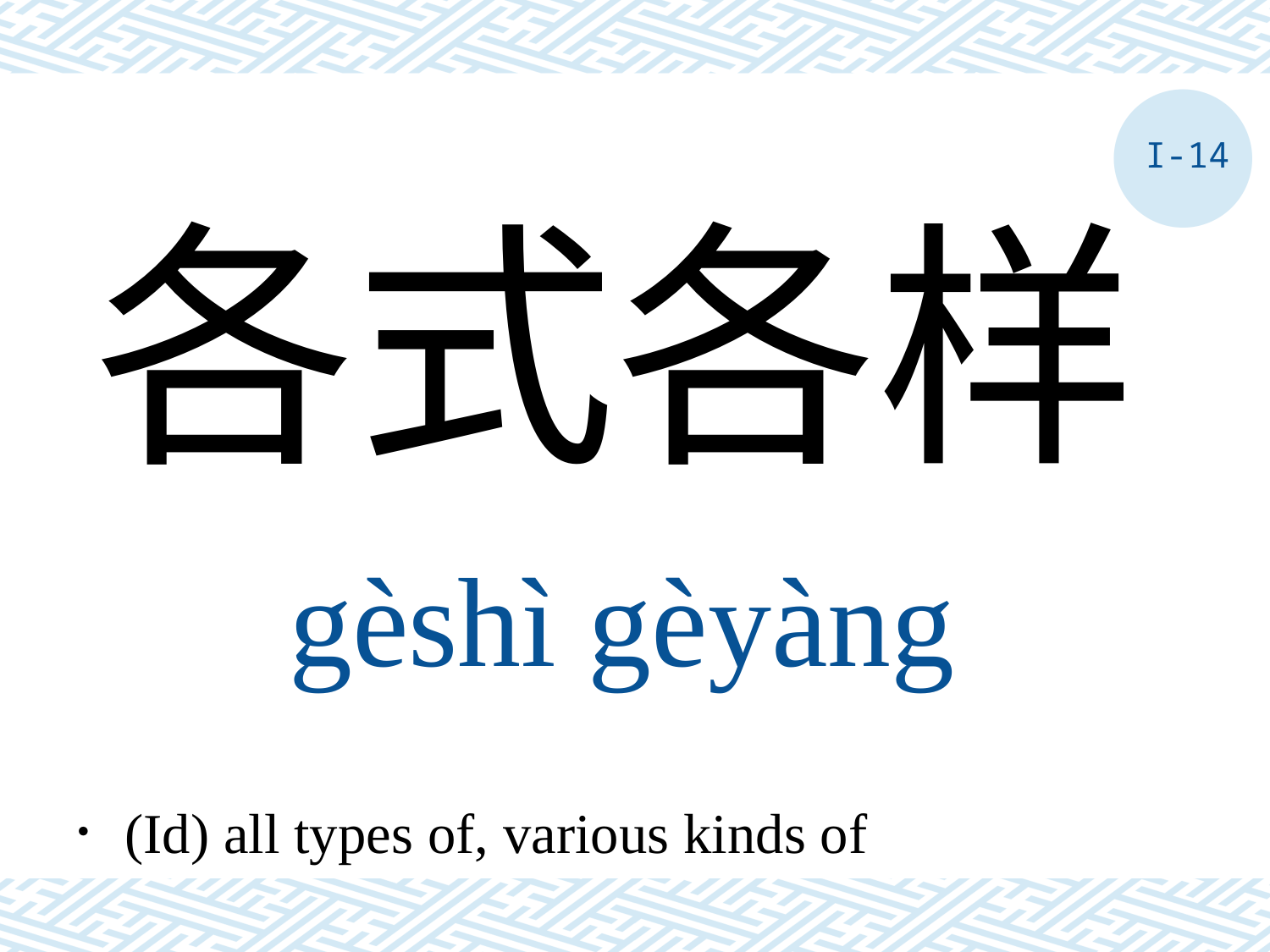

I-14

各式各样
gèshì gèyàng
．(Id) all types of, various kinds of